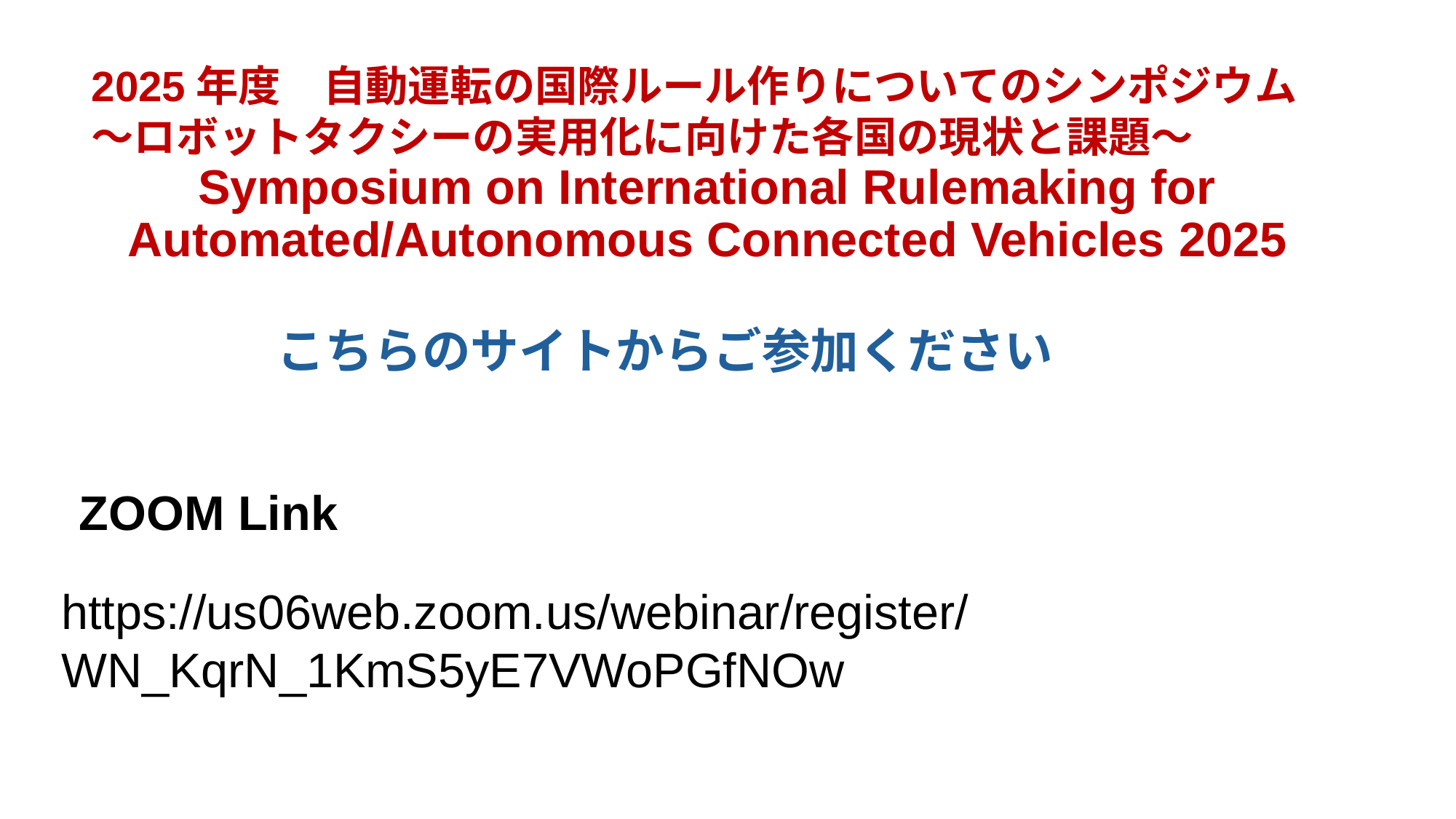

2025年度　自動運転の国際ルール作りについてのシンポジウム
～ロボットタクシーの実用化に向けた各国の現状と課題～
# Symposium on International Rulemaking for Automated/Autonomous Connected Vehicles 2025
こちらのサイトからご参加ください
ZOOM Link
https://us06web.zoom.us/webinar/register/WN_KqrN_1KmS5yE7VWoPGfNOw